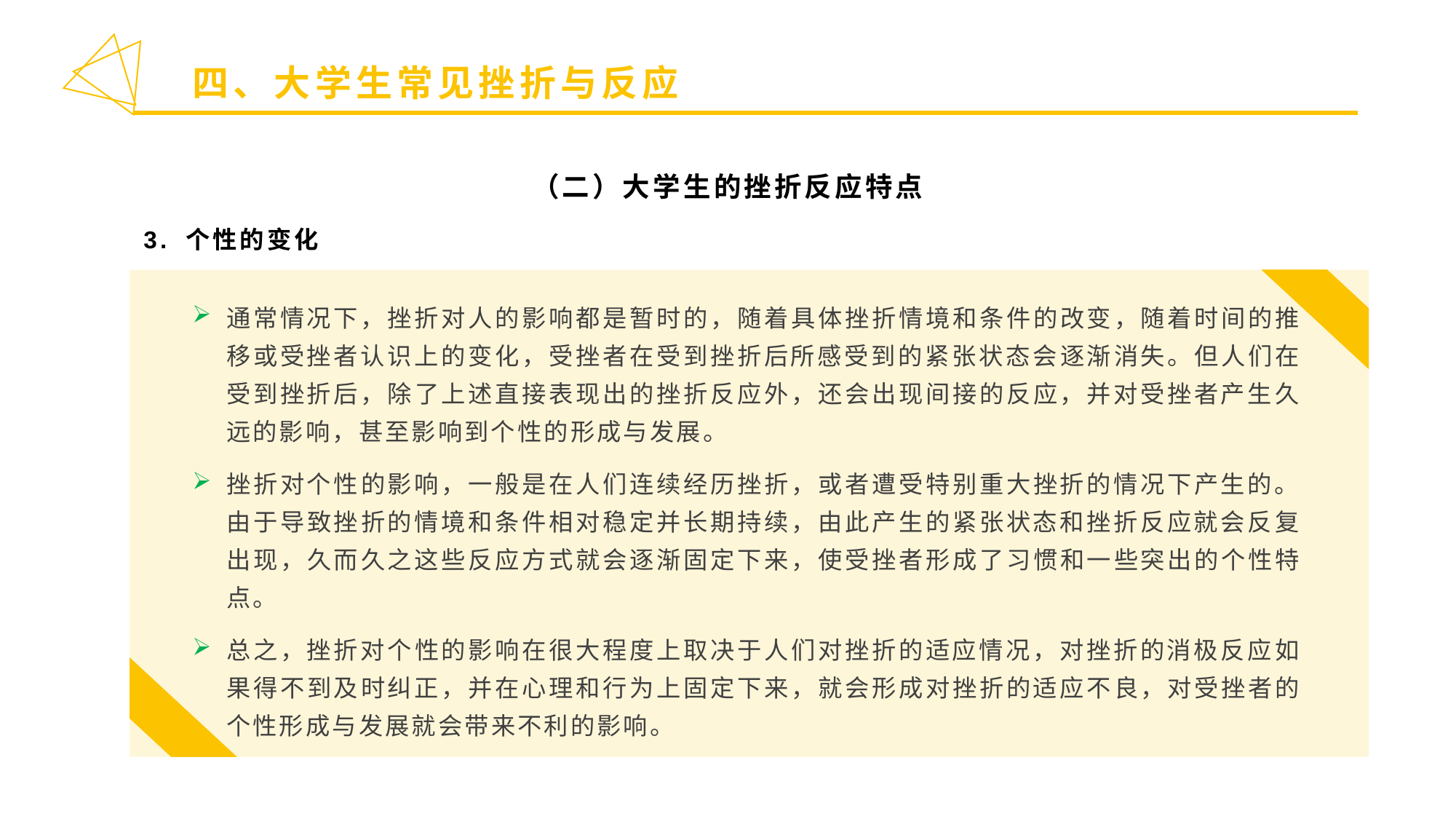

四、大学生常见挫折与反应
（二）大学生的挫折反应特点
3. 个性的变化

通常情况下，挫折对人的影响都是暂时的，随着具体挫折情境和条件的改变，随着时间的推移或受挫者认识上的变化，受挫者在受到挫折后所感受到的紧张状态会逐渐消失。但人们在受到挫折后，除了上述直接表现出的挫折反应外，还会出现间接的反应，并对受挫者产生久远的影响，甚至影响到个性的形成与发展。
挫折对个性的影响，一般是在人们连续经历挫折，或者遭受特别重大挫折的情况下产生的。由于导致挫折的情境和条件相对稳定并长期持续，由此产生的紧张状态和挫折反应就会反复出现，久而久之这些反应方式就会逐渐固定下来，使受挫者形成了习惯和一些突出的个性特点。
总之，挫折对个性的影响在很大程度上取决于人们对挫折的适应情况，对挫折的消极反应如果得不到及时纠正，并在心理和行为上固定下来，就会形成对挫折的适应不良，对受挫者的个性形成与发展就会带来不利的影响。